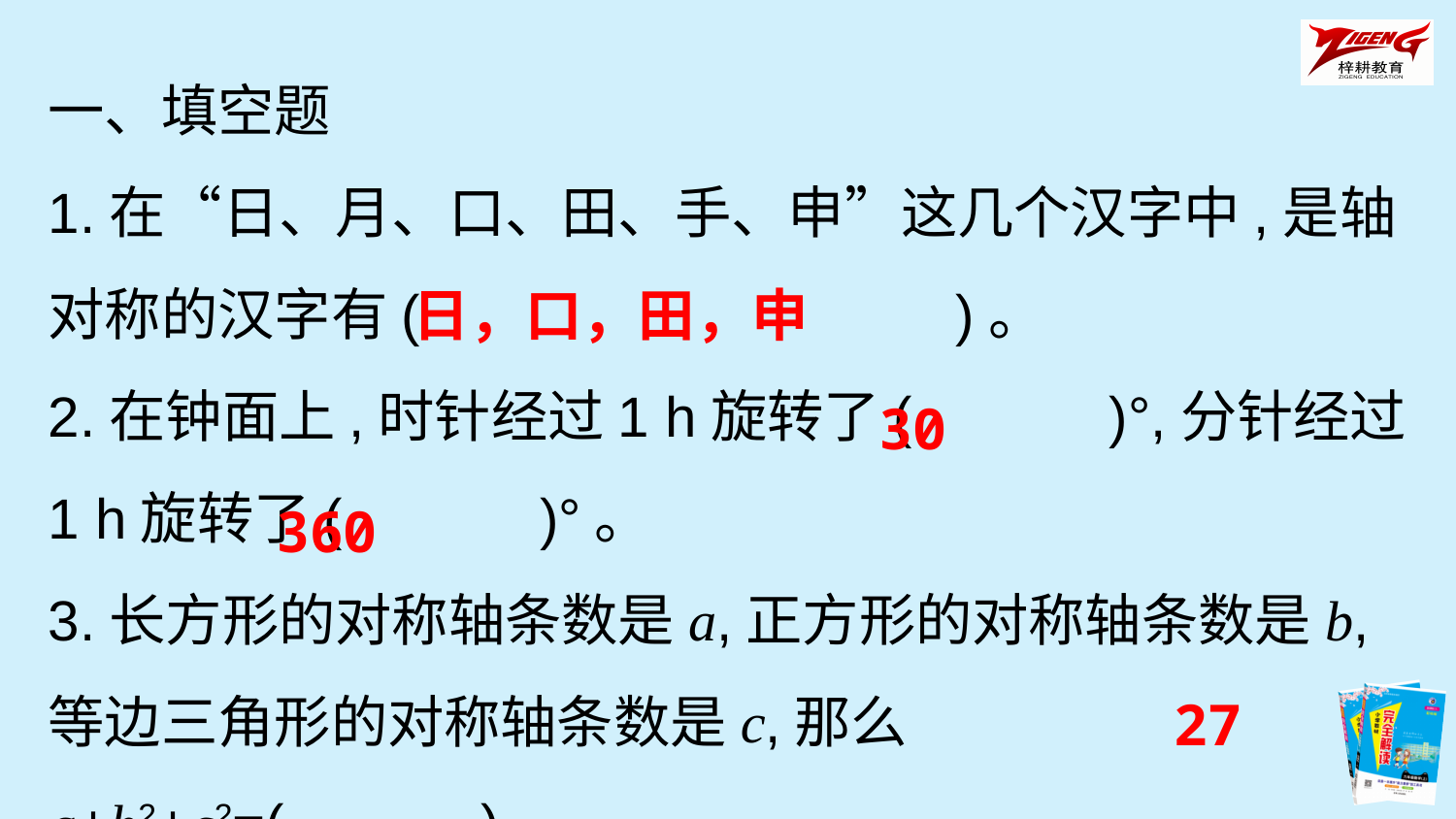

一、填空题
1.在“日、月、口、田、手、申”这几个汉字中,是轴对称的汉字有(　　　　　　　　　)。
2.在钟面上,时针经过1 h旋转了(　　　)°,分针经过1 h旋转了(　　　)°。
3.长方形的对称轴条数是a,正方形的对称轴条数是b,等边三角形的对称轴条数是c,那么a+b2+c2=(　　　)。
日，口，田，申
30
360
27